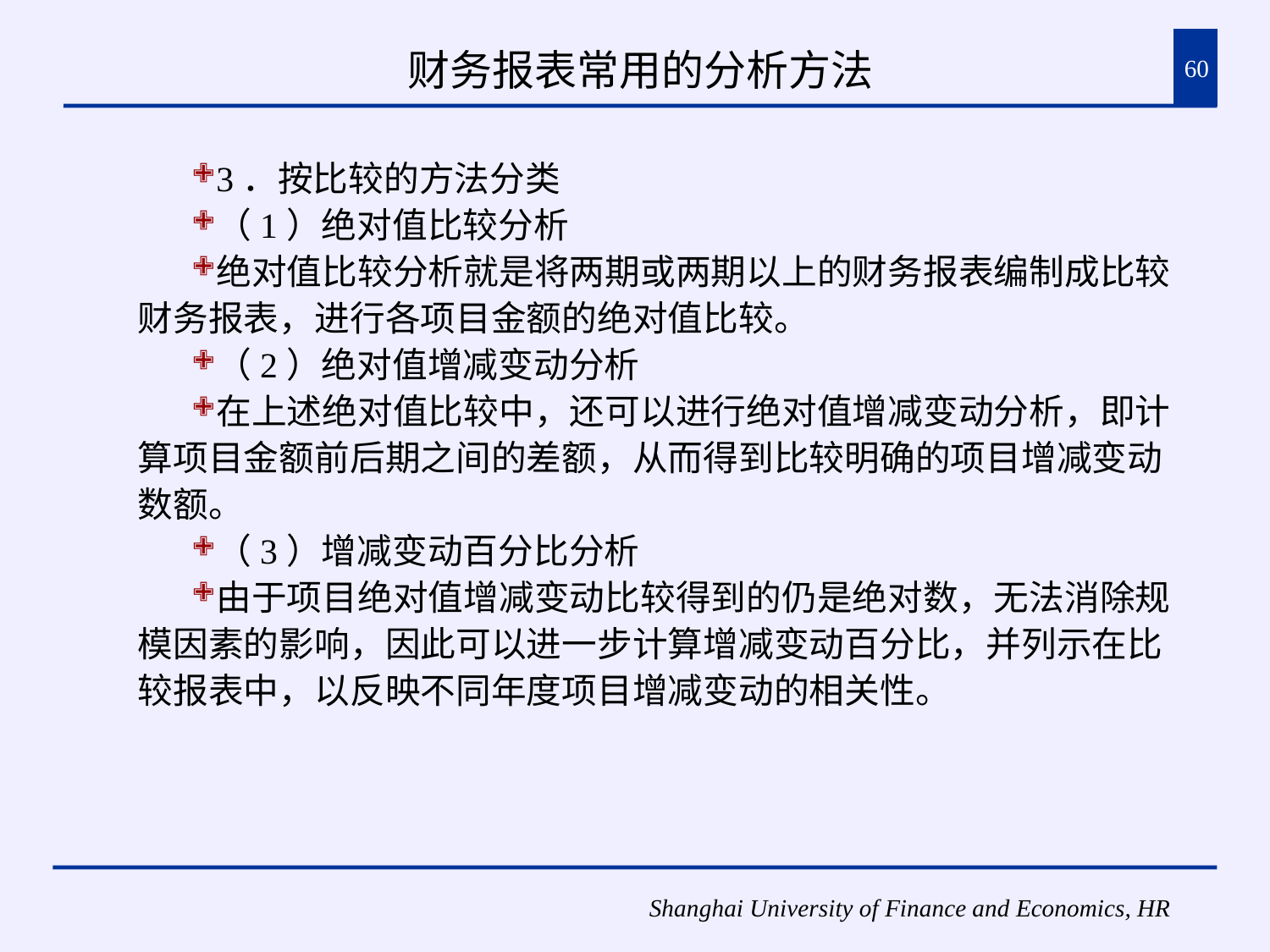

# 财务报表常用的分析方法
60
3．按比较的方法分类
（1）绝对值比较分析
绝对值比较分析就是将两期或两期以上的财务报表编制成比较财务报表，进行各项目金额的绝对值比较。
（2）绝对值增减变动分析
在上述绝对值比较中，还可以进行绝对值增减变动分析，即计算项目金额前后期之间的差额，从而得到比较明确的项目增减变动数额。
（3）增减变动百分比分析
由于项目绝对值增减变动比较得到的仍是绝对数，无法消除规模因素的影响，因此可以进一步计算增减变动百分比，并列示在比较报表中，以反映不同年度项目增减变动的相关性。